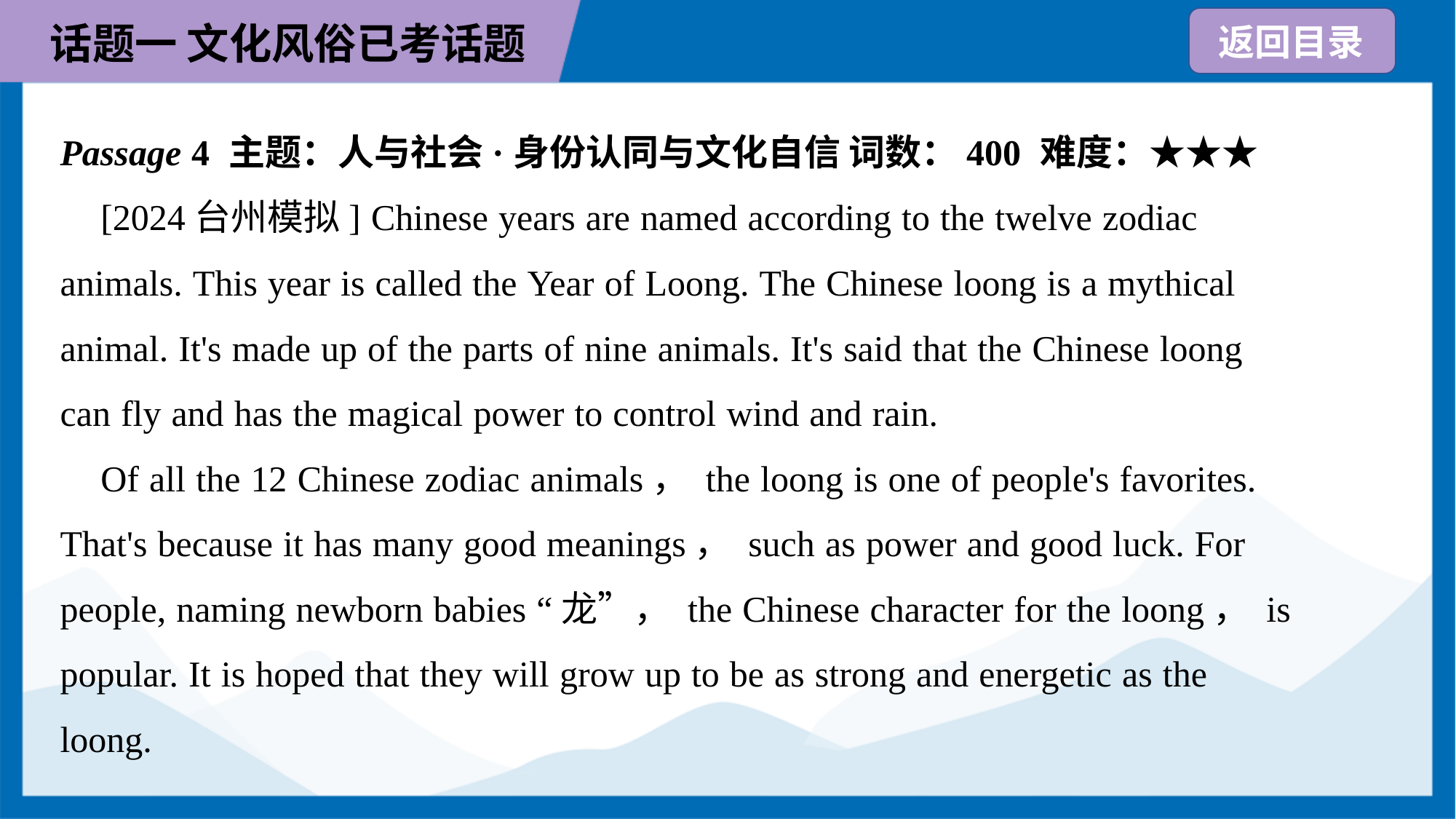

Passage 4 主题：人与社会·身份认同与文化自信 词数：400 难度：★★★
    [2024台州模拟] Chinese years are named according to the twelve zodiac
animals. This year is called the Year of Loong. The Chinese loong is a mythical
animal. It's made up of the parts of nine animals. It's said that the Chinese loong
can fly and has the magical power to control wind and rain.
    Of all the 12 Chinese zodiac animals， the loong is one of people's favorites.
That's because it has many good meanings， such as power and good luck. For
people, naming newborn babies “龙”， the Chinese character for the loong， is
popular. It is hoped that they will grow up to be as strong and energetic as the
loong.